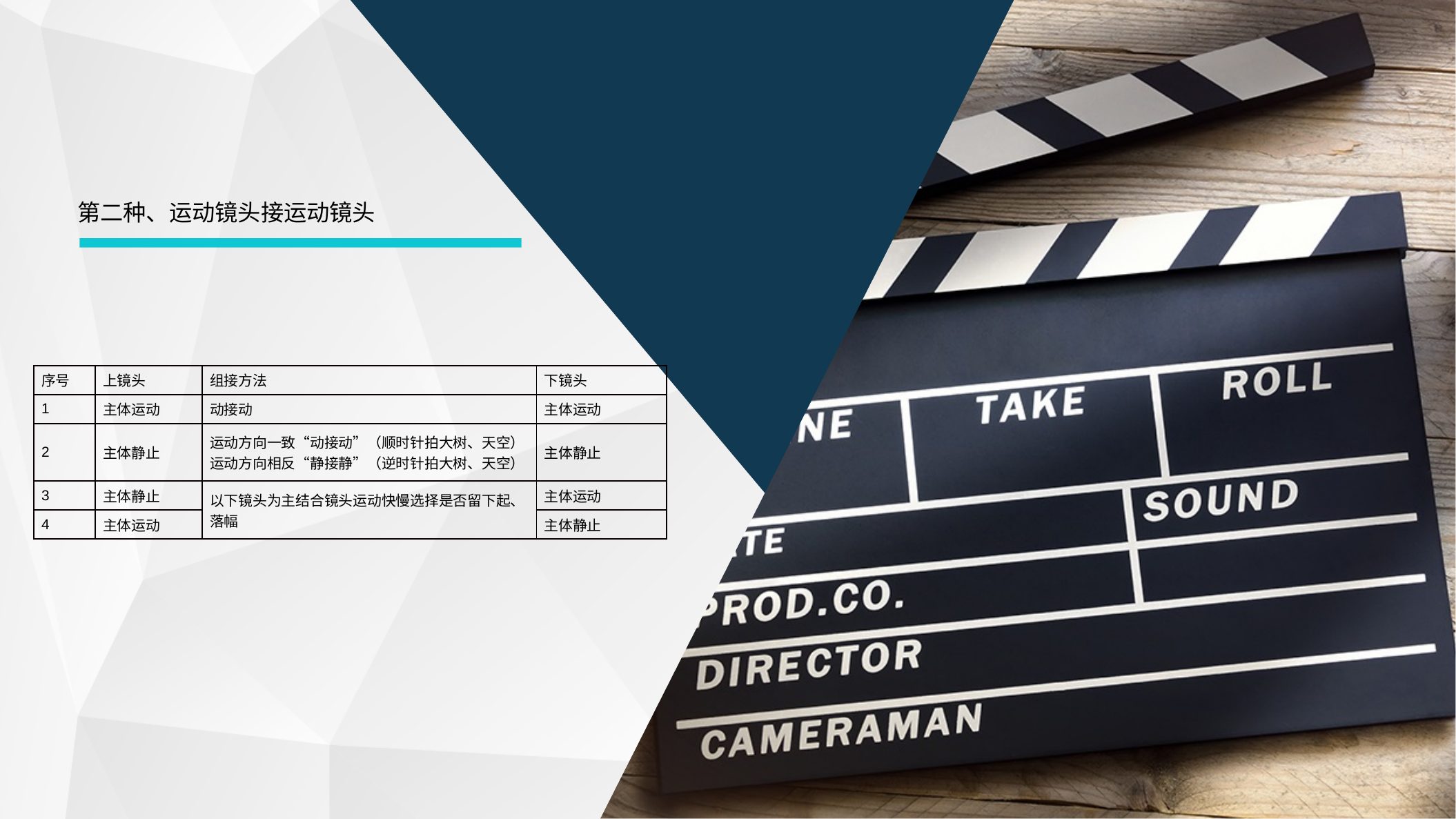

第二种、运动镜头接运动镜头

| 序号 | 上镜头 | 组接方法 | 下镜头 |
| --- | --- | --- | --- |
| 1 | 主体运动 | 动接动 | 主体运动 |
| 2 | 主体静止 | 运动方向一致“动接动”（顺时针拍大树、天空）运动方向相反“静接静”（逆时针拍大树、天空） | 主体静止 |
| 3 | 主体静止 | 以下镜头为主结合镜头运动快慢选择是否留下起、落幅 | 主体运动 |
| 4 | 主体运动 |  | 主体静止 |